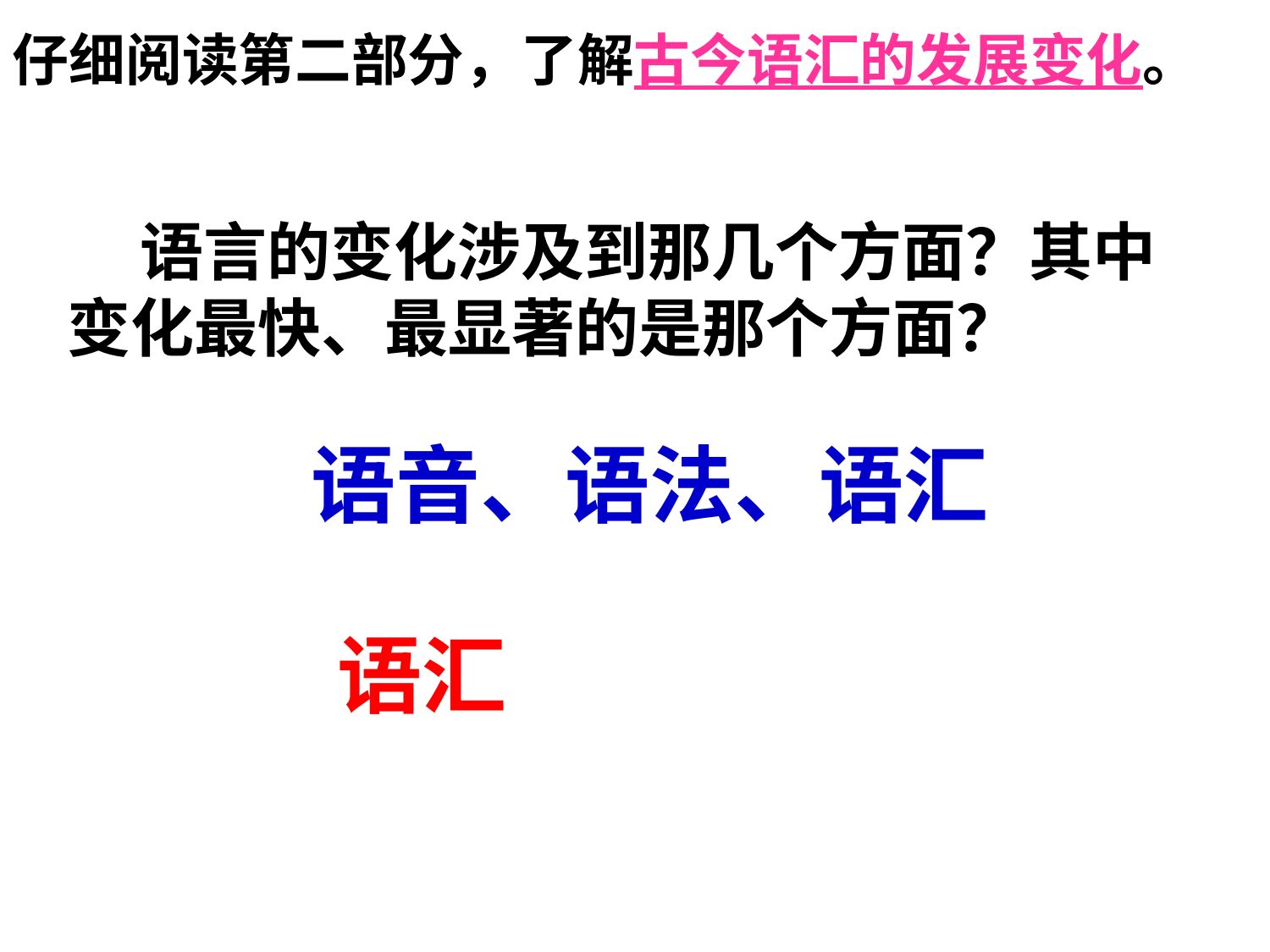

仔细阅读第二部分，了解古今语汇的发展变化。
    语言的变化涉及到那几个方面？其中变化最快、最显著的是那个方面？
语音、语法、语汇
语汇